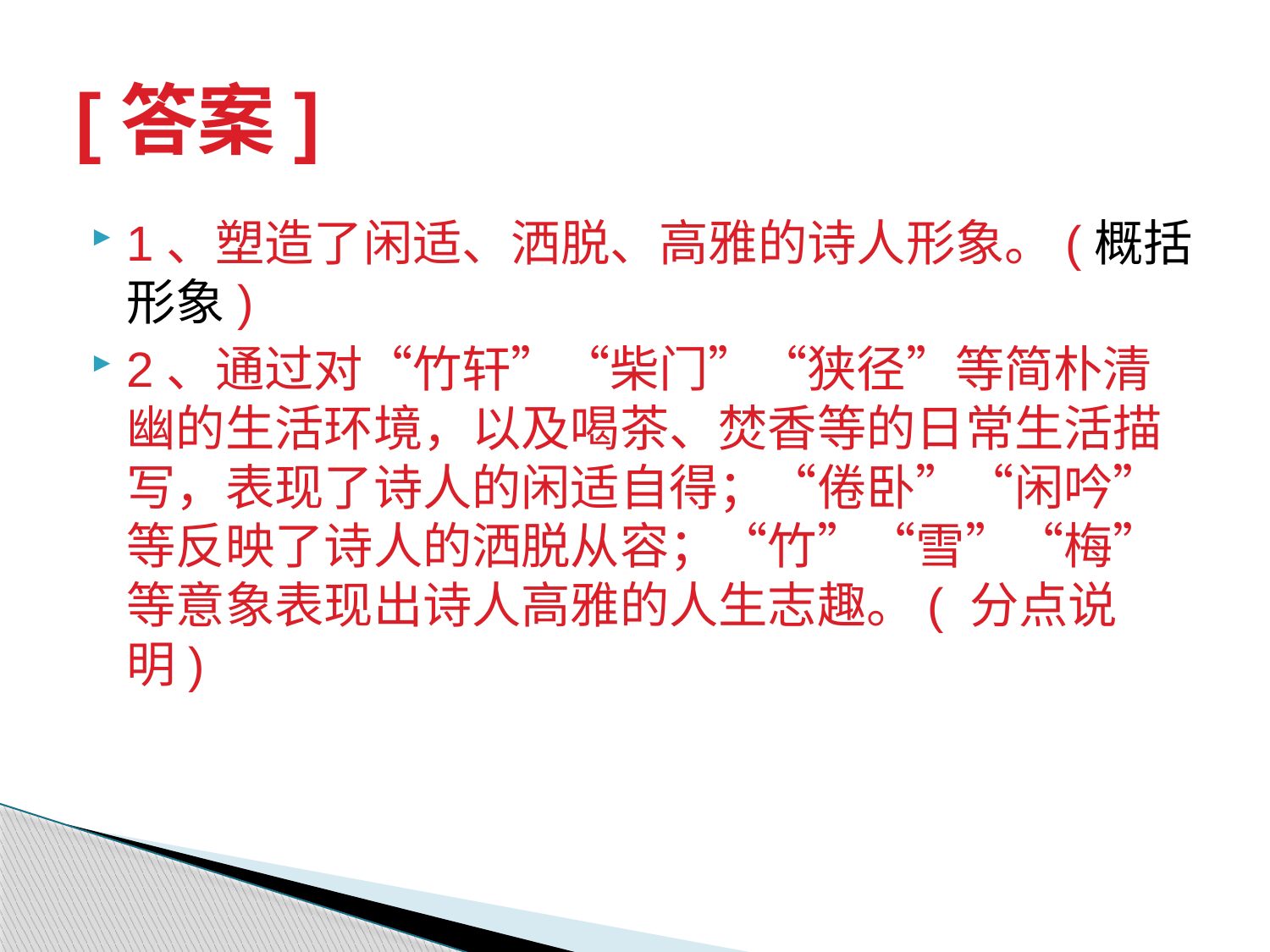

# [答案]
1、塑造了闲适、洒脱、高雅的诗人形象。(概括形象)
2、通过对“竹轩”“柴门”“狭径”等简朴清幽的生活环境，以及喝茶、焚香等的日常生活描写，表现了诗人的闲适自得；“倦卧”“闲吟”等反映了诗人的洒脱从容；“竹”“雪”“梅”等意象表现出诗人高雅的人生志趣。( 分点说明)